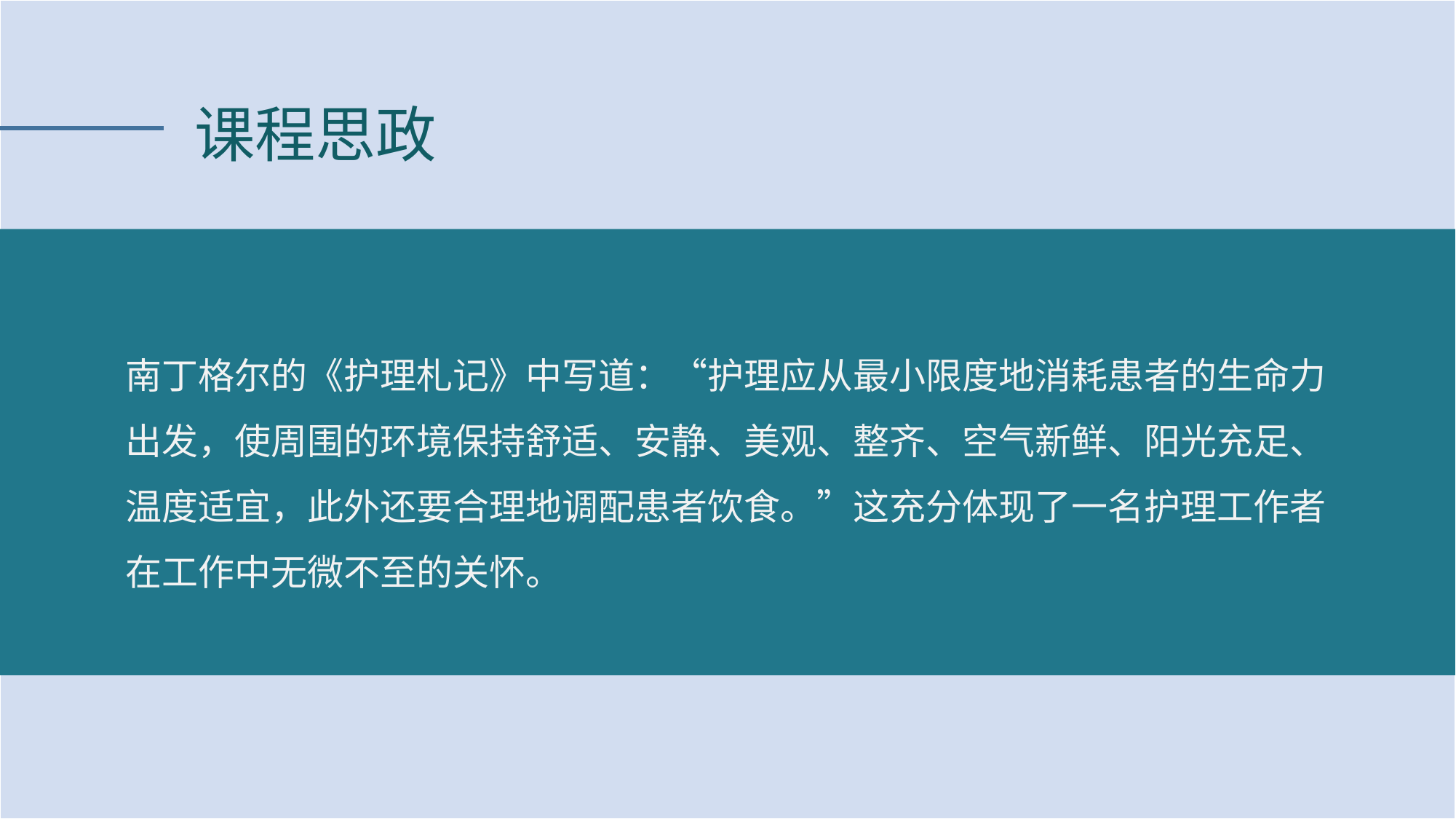

课程思政

南丁格尔的《护理札记》中写道：“护理应从最小限度地消耗患者的生命力出发，使周围的环境保持舒适、安静、美观、整齐、空气新鲜、阳光充足、温度适宜，此外还要合理地调配患者饮食。”这充分体现了一名护理工作者在工作中无微不至的关怀。